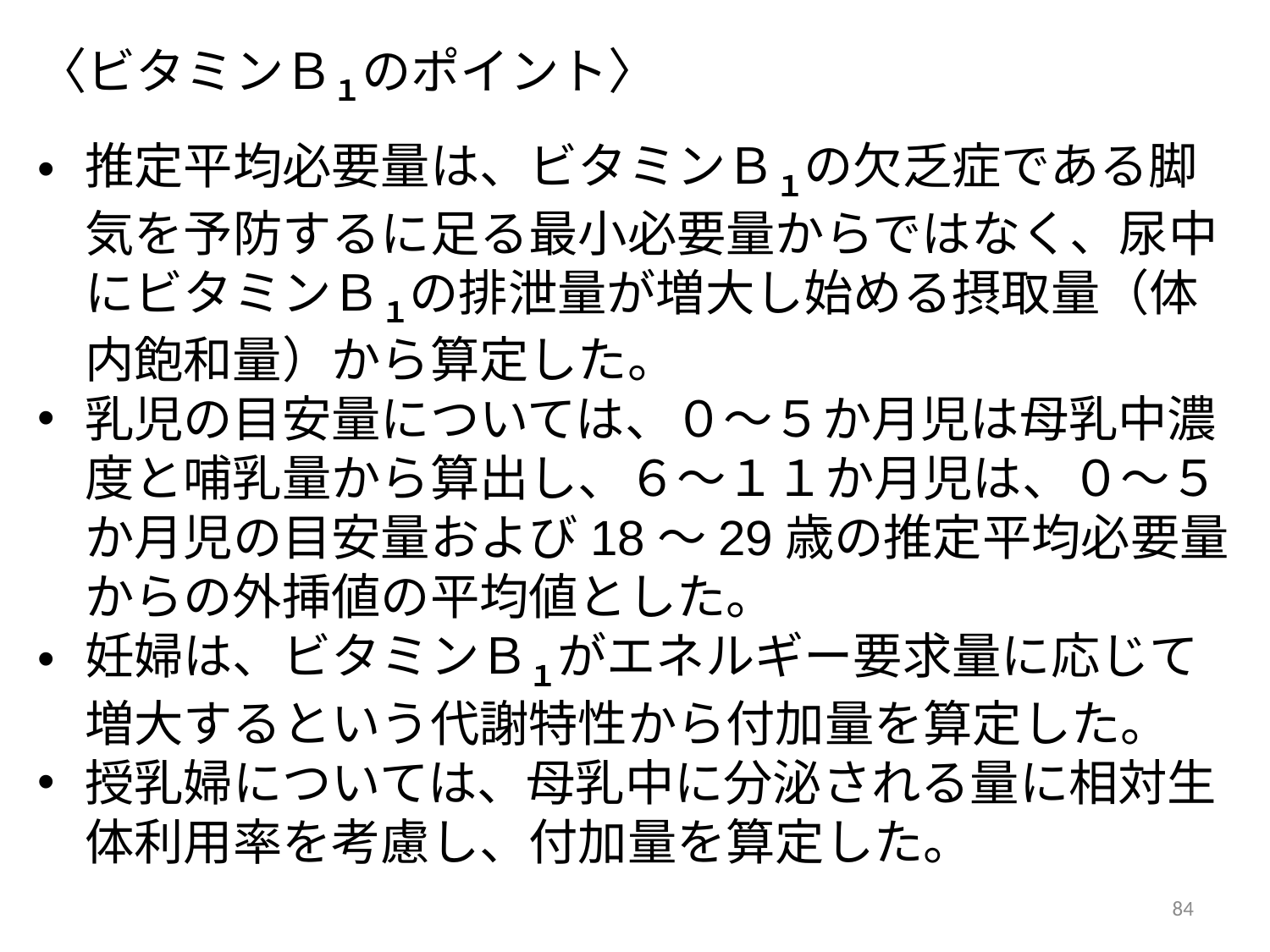

〈ビタミンＢ１のポイント〉

推定平均必要量は、ビタミンＢ１の欠乏症である脚気を予防するに足る最小必要量からではなく、尿中にビタミンＢ１の排泄量が増大し始める摂取量（体内飽和量）から算定した。
乳児の目安量については、０～５か月児は母乳中濃度と哺乳量から算出し、６～１１か月児は、０～５か月児の目安量および18～29歳の推定平均必要量からの外挿値の平均値とした。
妊婦は、ビタミンＢ１がエネルギー要求量に応じて増大するという代謝特性から付加量を算定した。
授乳婦については、母乳中に分泌される量に相対生体利用率を考慮し、付加量を算定した。

84